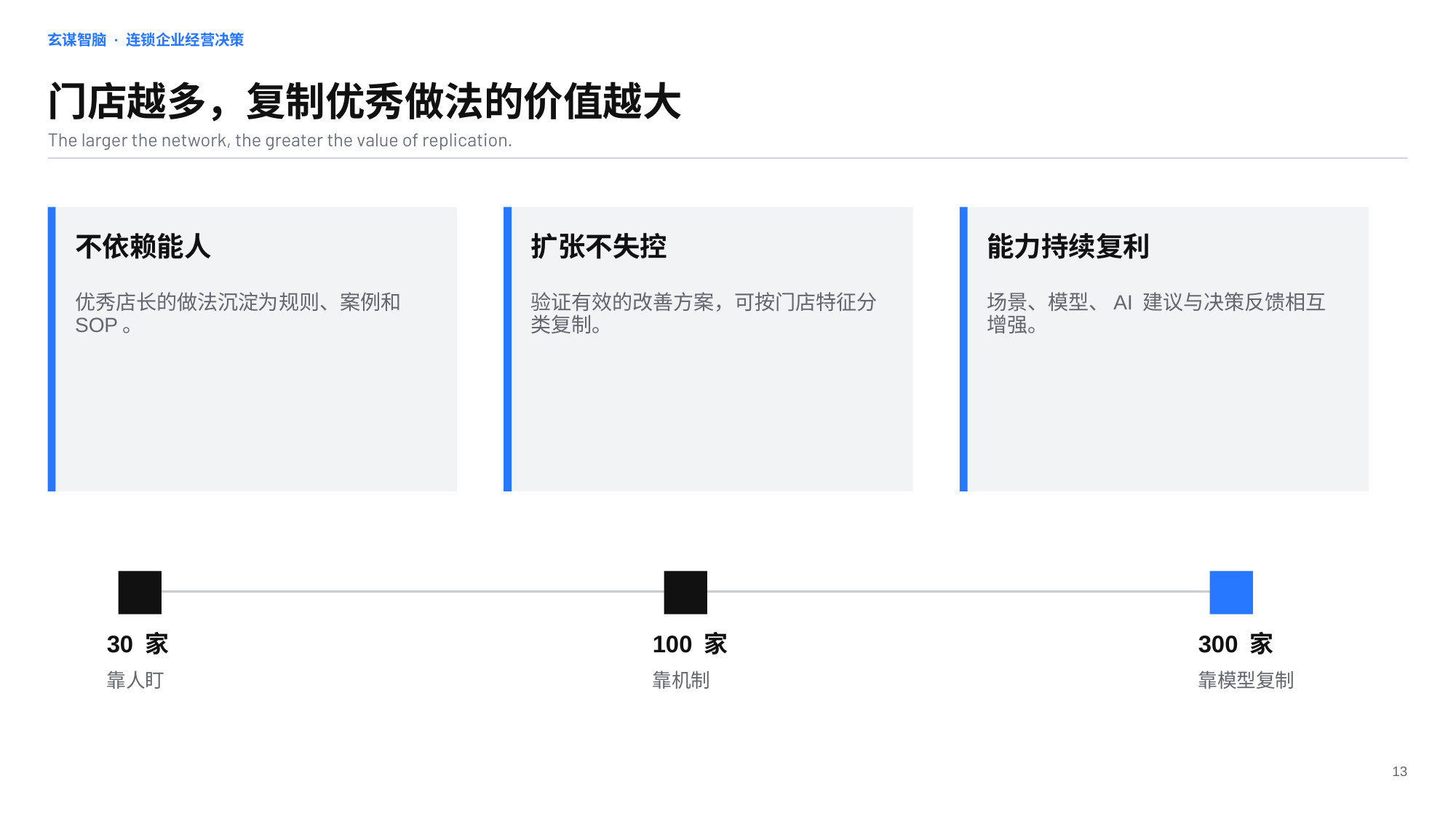

玄谋智脑 · 连锁企业经营决策
门店越多，复制优秀做法的价值越大
The larger the network, the greater the value of replication.

不依赖能人
扩张不失控
能力持续复利
优秀店长的做法沉淀为规则、案例和 SOP。
验证有效的改善方案，可按门店特征分类复制。
场景、模型、AI 建议与决策反馈相互增强。

30 家
100 家
300 家
靠人盯
靠机制
靠模型复制
13